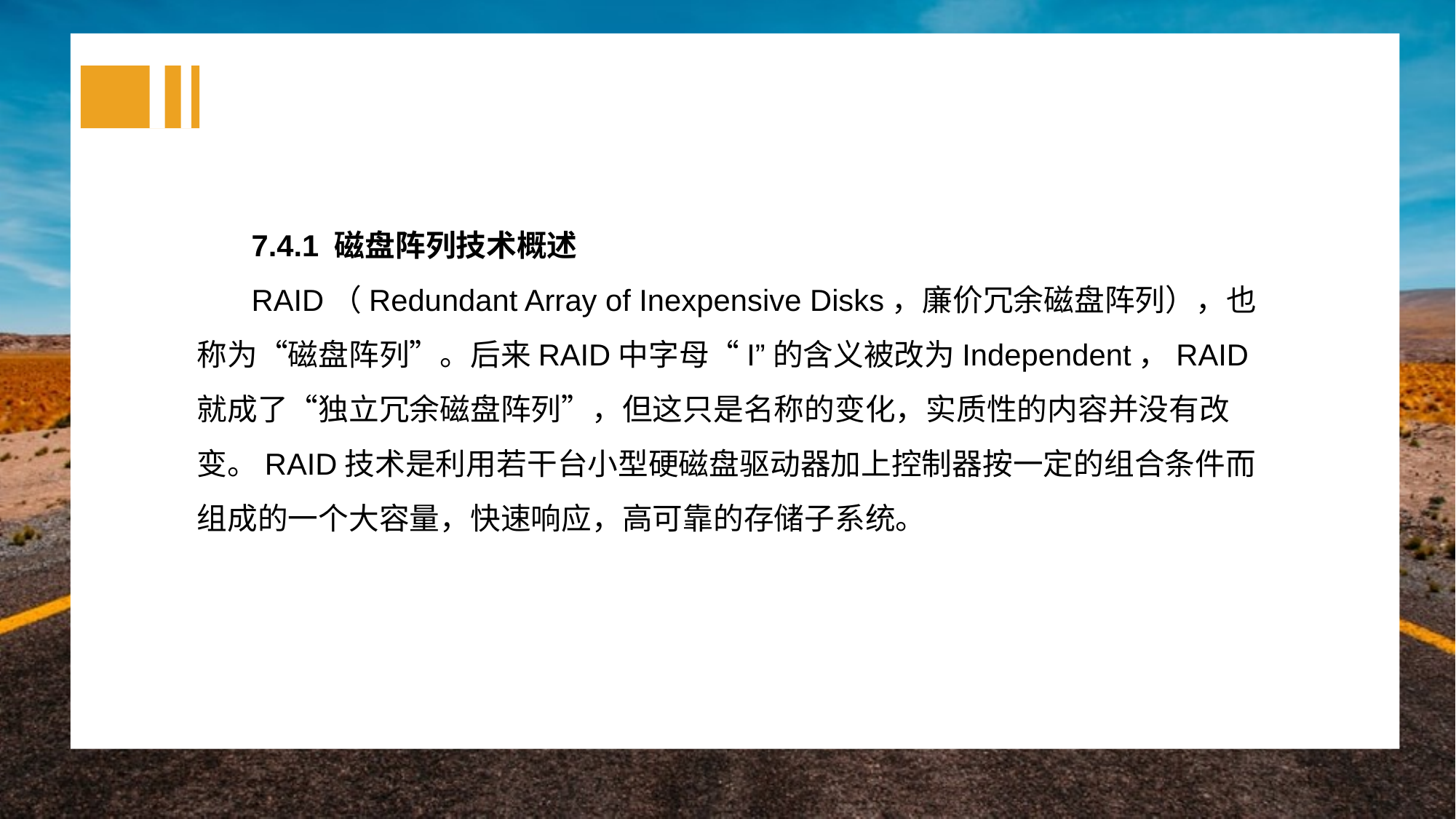

7.4.1 磁盘阵列技术概述
RAID（Redundant Array of Inexpensive Disks，廉价冗余磁盘阵列），也称为“磁盘阵列”。后来RAID中字母“I”的含义被改为Independent，RAID就成了“独立冗余磁盘阵列”，但这只是名称的变化，实质性的内容并没有改变。RAID技术是利用若干台小型硬磁盘驱动器加上控制器按一定的组合条件而组成的一个大容量，快速响应，高可靠的存储子系统。